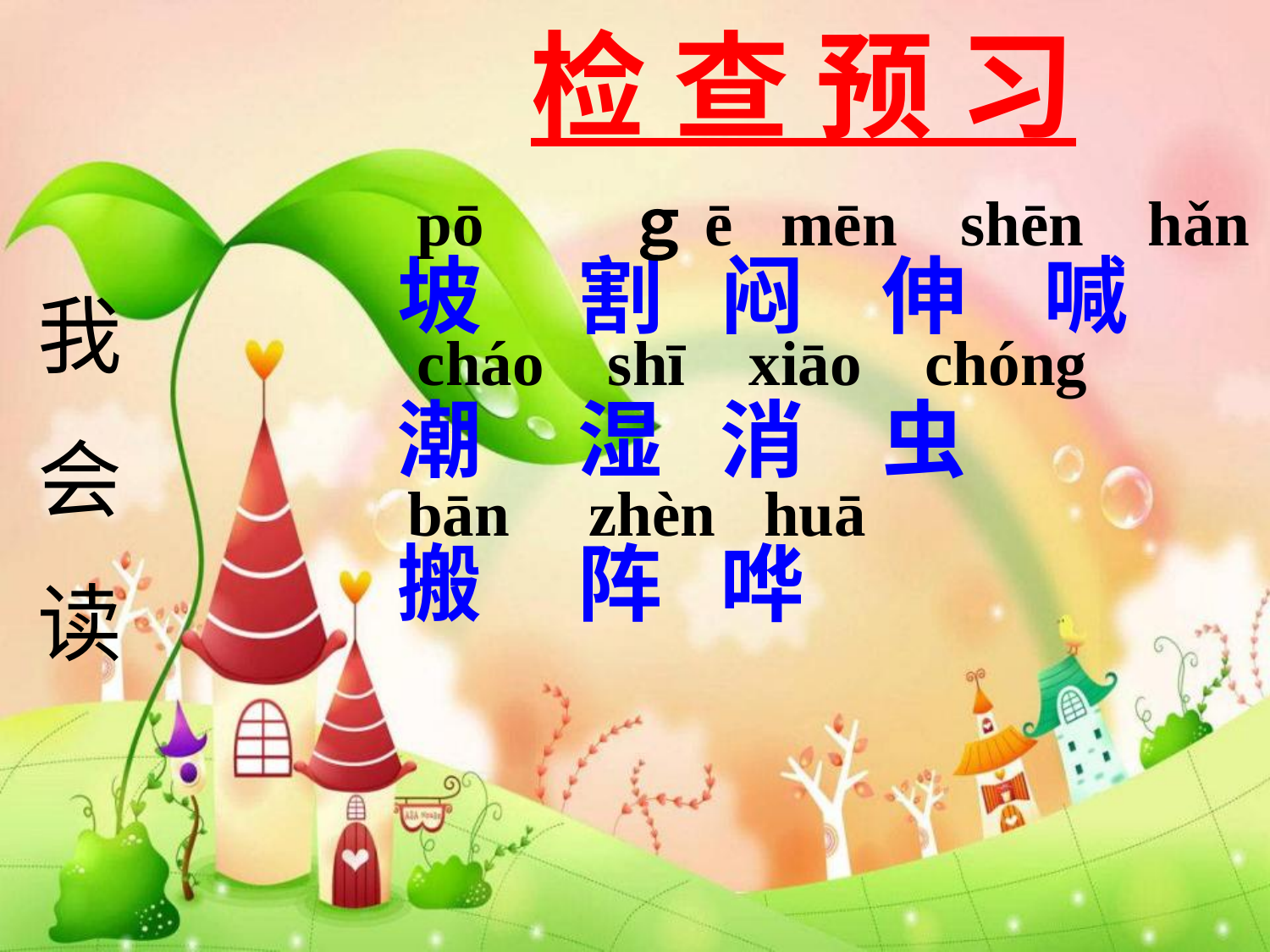

检 查 预 习
pō        ｇē   mēn    shēn    hǎn
cháo    shī    xiāo    chóng
bān     zhèn   huā
坡     割   闷    伸    喊
潮     湿   消    虫
搬     阵   哗
我
会
读